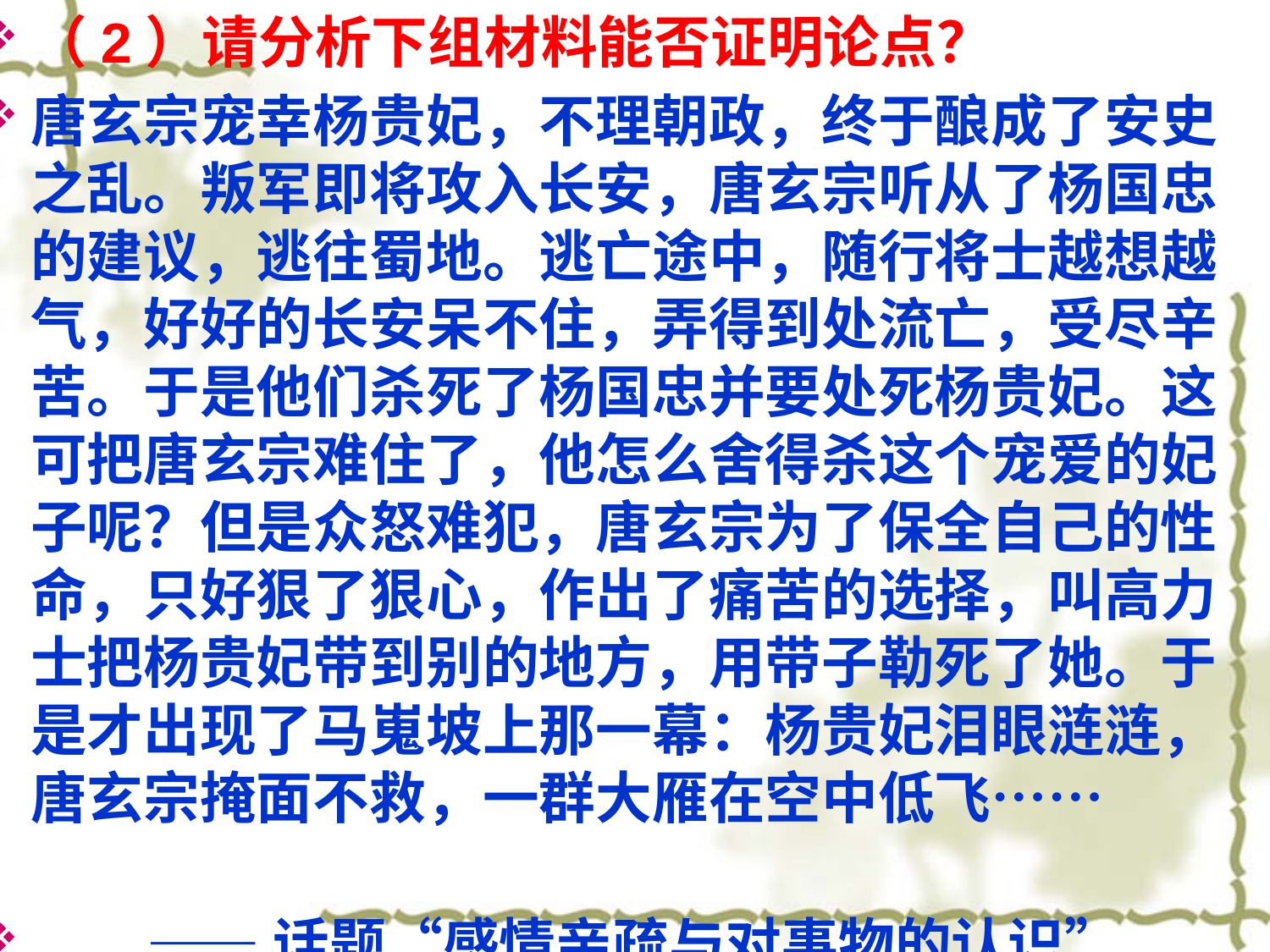

（2）请分析下组材料能否证明论点？
唐玄宗宠幸杨贵妃，不理朝政，终于酿成了安史之乱。叛军即将攻入长安，唐玄宗听从了杨国忠的建议，逃往蜀地。逃亡途中，随行将士越想越气，好好的长安呆不住，弄得到处流亡，受尽辛苦。于是他们杀死了杨国忠并要处死杨贵妃。这可把唐玄宗难住了，他怎么舍得杀这个宠爱的妃子呢？但是众怒难犯，唐玄宗为了保全自己的性命，只好狠了狠心，作出了痛苦的选择，叫高力士把杨贵妃带到别的地方，用带子勒死了她。于是才出现了马嵬坡上那一幕：杨贵妃泪眼涟涟，唐玄宗掩面不救，一群大雁在空中低飞……
         ——话题“感情亲疏与对事物的认识”